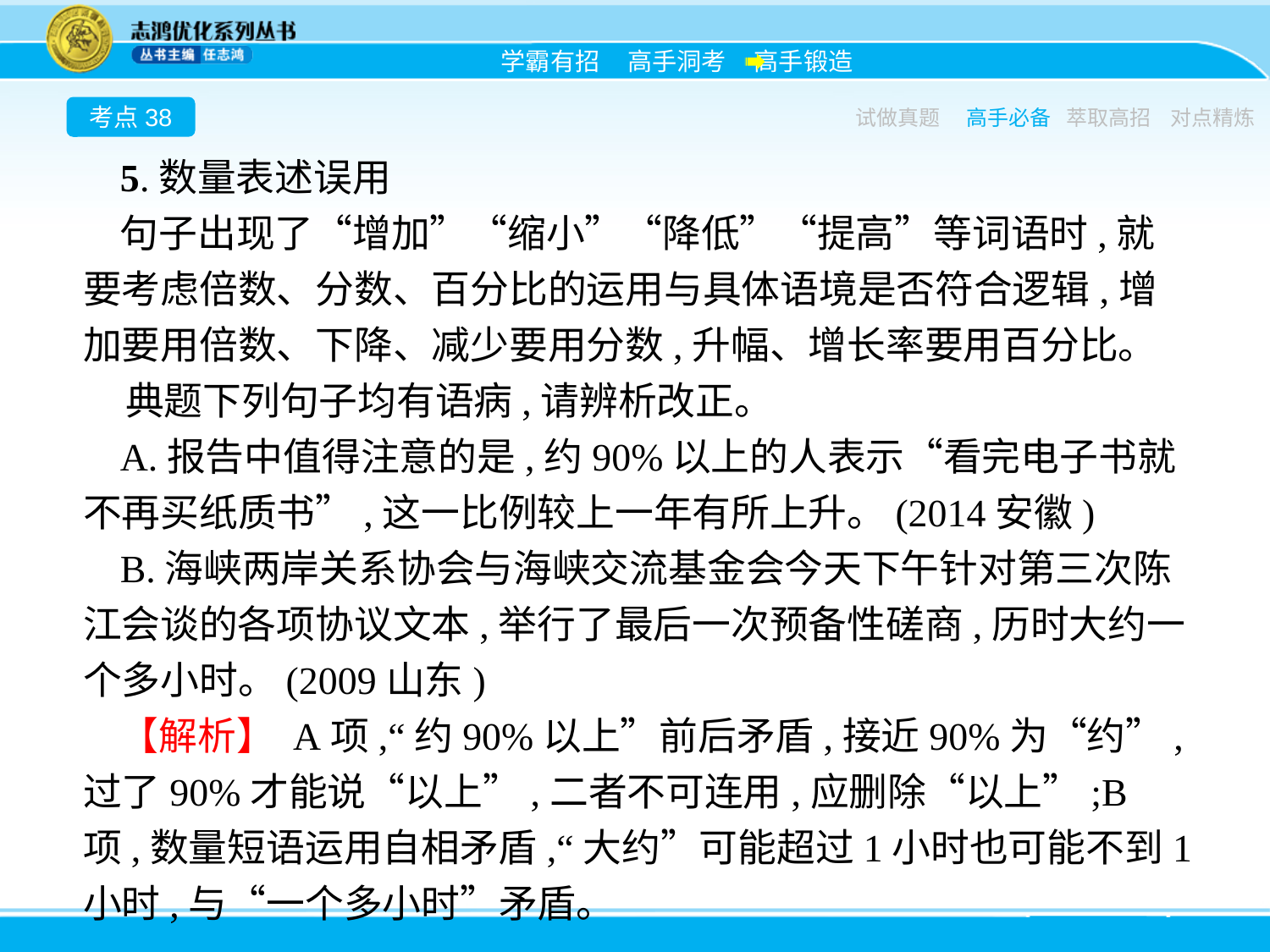

考点38
试做真题
高手必备
萃取高招
对点精炼
5.数量表述误用
句子出现了“增加”“缩小”“降低”“提高”等词语时,就要考虑倍数、分数、百分比的运用与具体语境是否符合逻辑,增加要用倍数、下降、减少要用分数,升幅、增长率要用百分比。
典题下列句子均有语病,请辨析改正。
A.报告中值得注意的是,约90%以上的人表示“看完电子书就不再买纸质书”,这一比例较上一年有所上升。(2014安徽)
B.海峡两岸关系协会与海峡交流基金会今天下午针对第三次陈江会谈的各项协议文本,举行了最后一次预备性磋商,历时大约一个多小时。(2009山东)
【解析】 A项,“约90%以上”前后矛盾,接近90%为“约”,过了90%才能说“以上”,二者不可连用,应删除“以上”;B项,数量短语运用自相矛盾,“大约”可能超过1小时也可能不到1小时,与“一个多小时”矛盾。